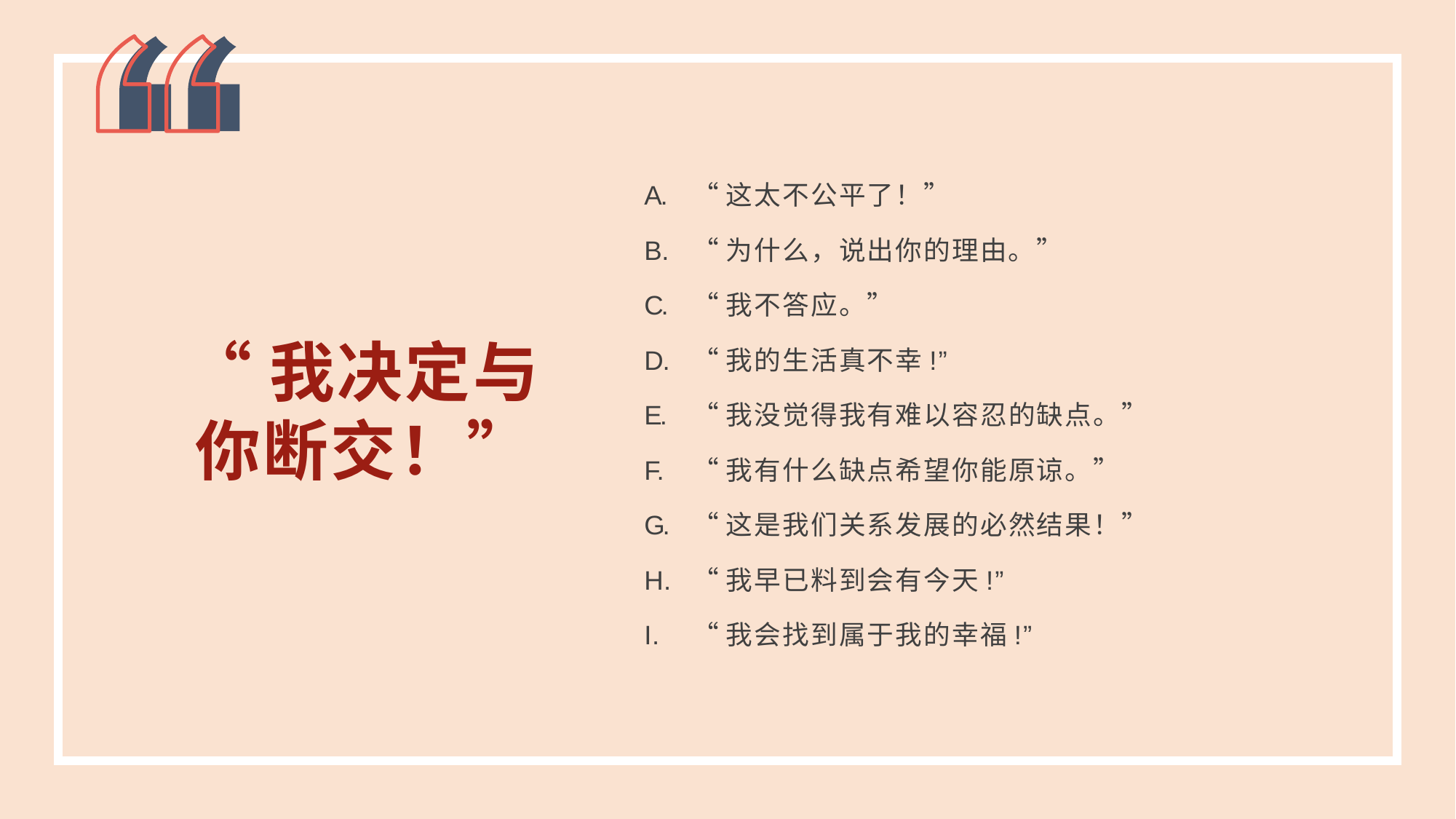

“这太不公平了！”
“为什么，说出你的理由。”
“我不答应。”
“我的生活真不幸!”
“我没觉得我有难以容忍的缺点。”
“我有什么缺点希望你能原谅。”
“这是我们关系发展的必然结果！”
“我早已料到会有今天!”
“我会找到属于我的幸福!”
“我决定与你断交！”